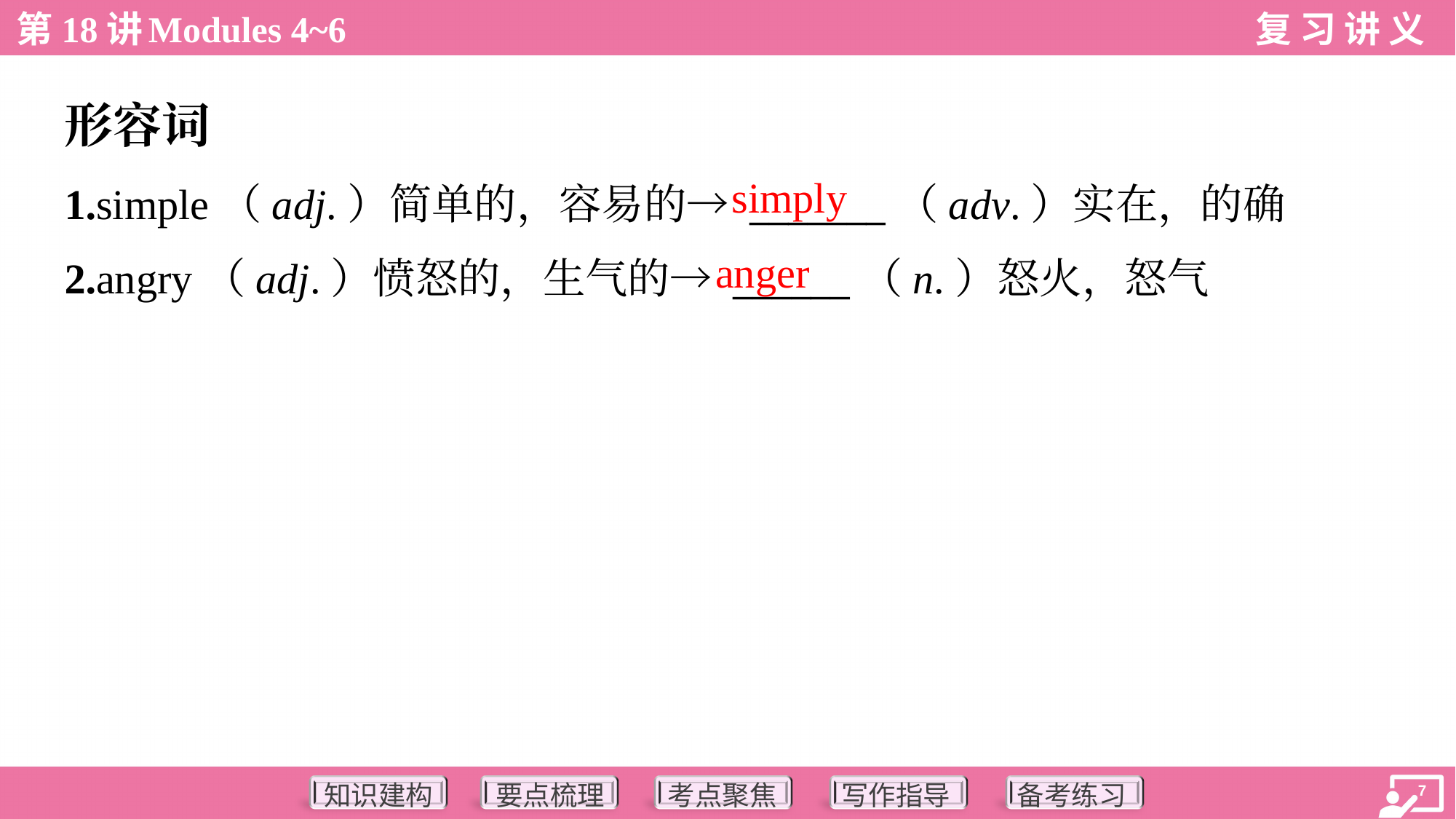

形容词
simply
1.simple（adj.）简单的，容易的→ _______（adv.）实在，的确
2.angry（adj.）愤怒的，生气的→ ______（n.）怒火，怒气
anger